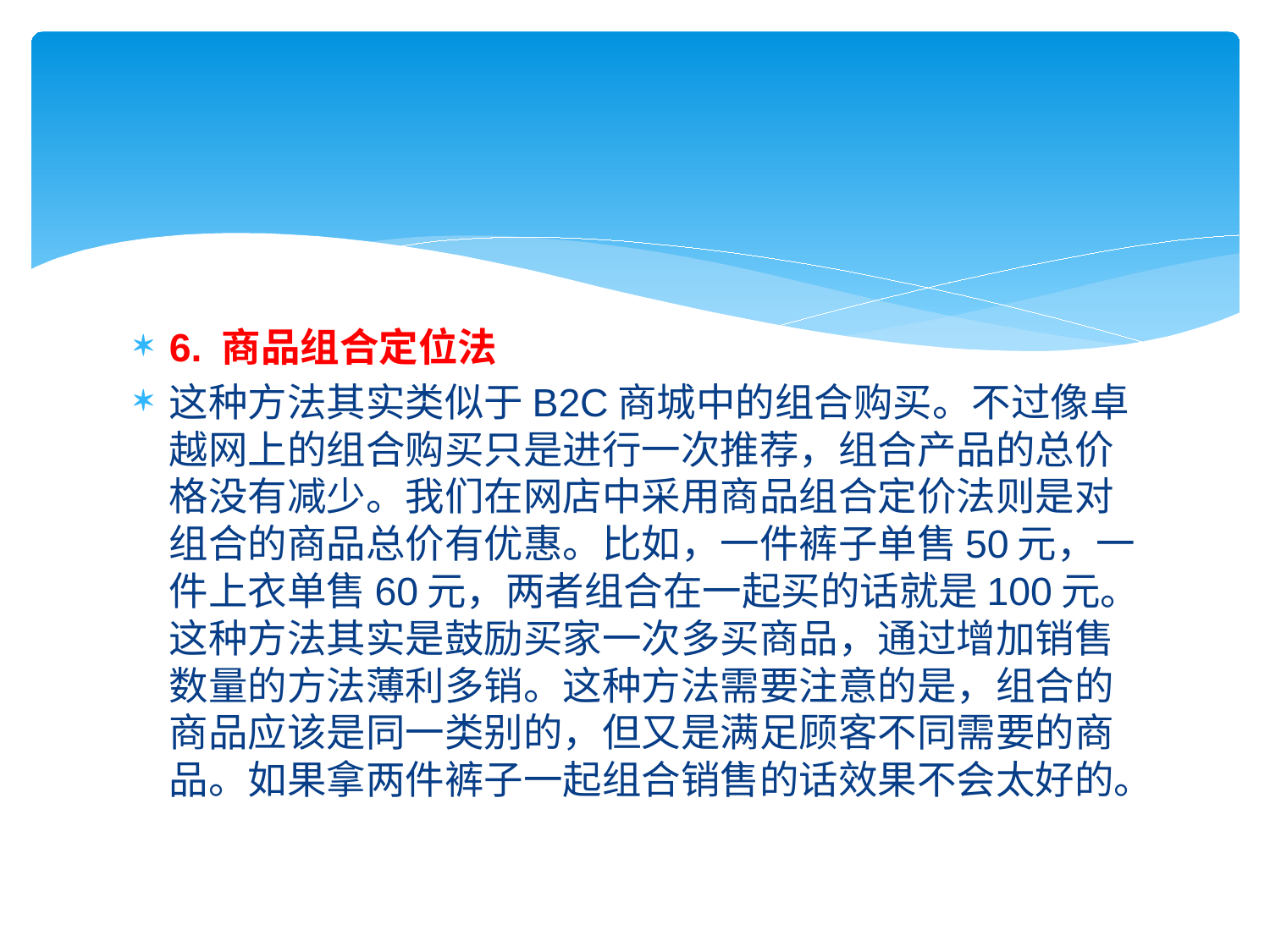

#
6. 商品组合定位法
这种方法其实类似于B2C商城中的组合购买。不过像卓越网上的组合购买只是进行一次推荐，组合产品的总价格没有减少。我们在网店中采用商品组合定价法则是对组合的商品总价有优惠。比如，一件裤子单售50元，一件上衣单售60元，两者组合在一起买的话就是100元。这种方法其实是鼓励买家一次多买商品，通过增加销售数量的方法薄利多销。这种方法需要注意的是，组合的商品应该是同一类别的，但又是满足顾客不同需要的商品。如果拿两件裤子一起组合销售的话效果不会太好的。